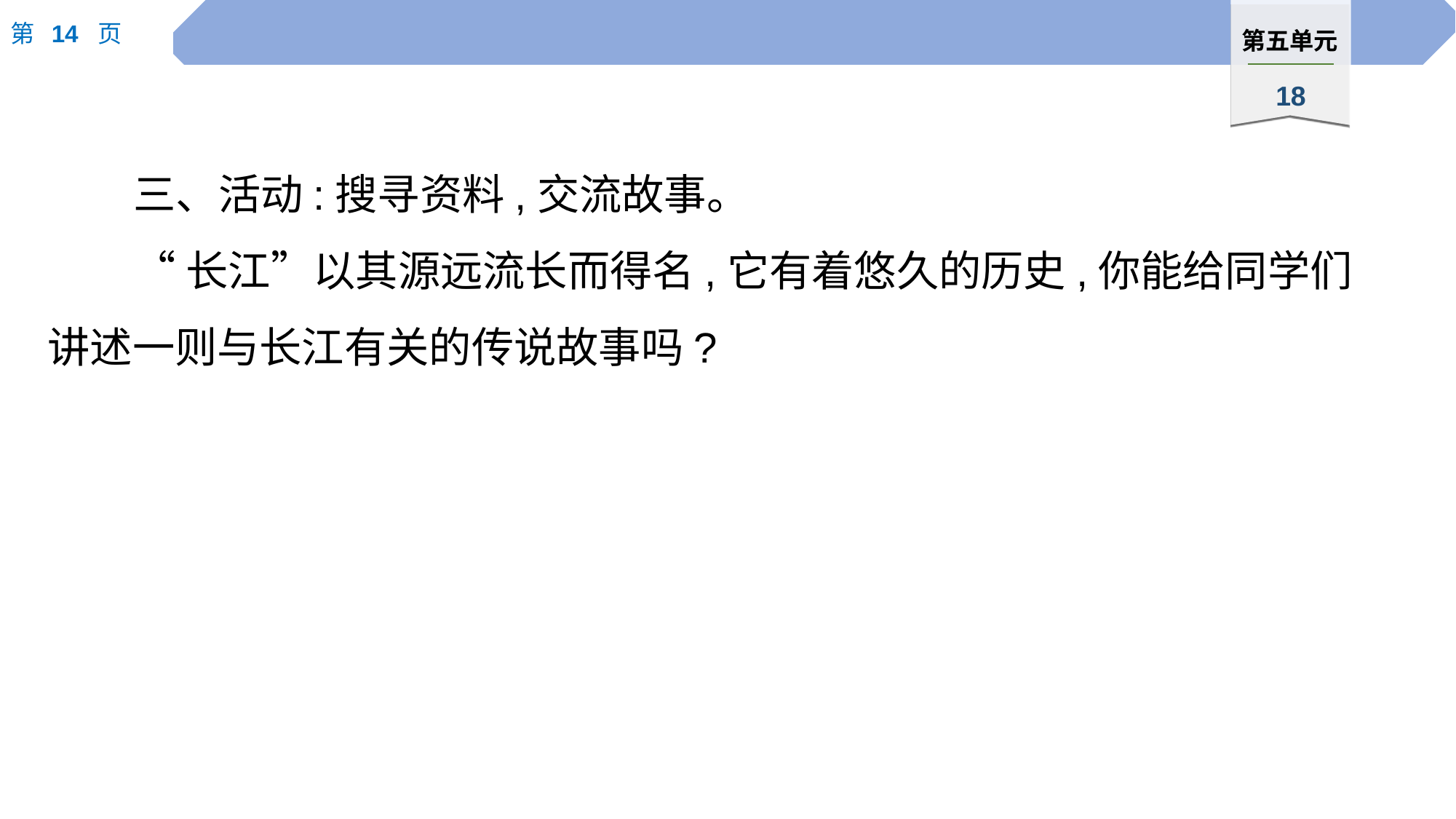

三、活动:搜寻资料,交流故事。
“长江”以其源远流长而得名,它有着悠久的历史,你能给同学们讲述一则与长江有关的传说故事吗?